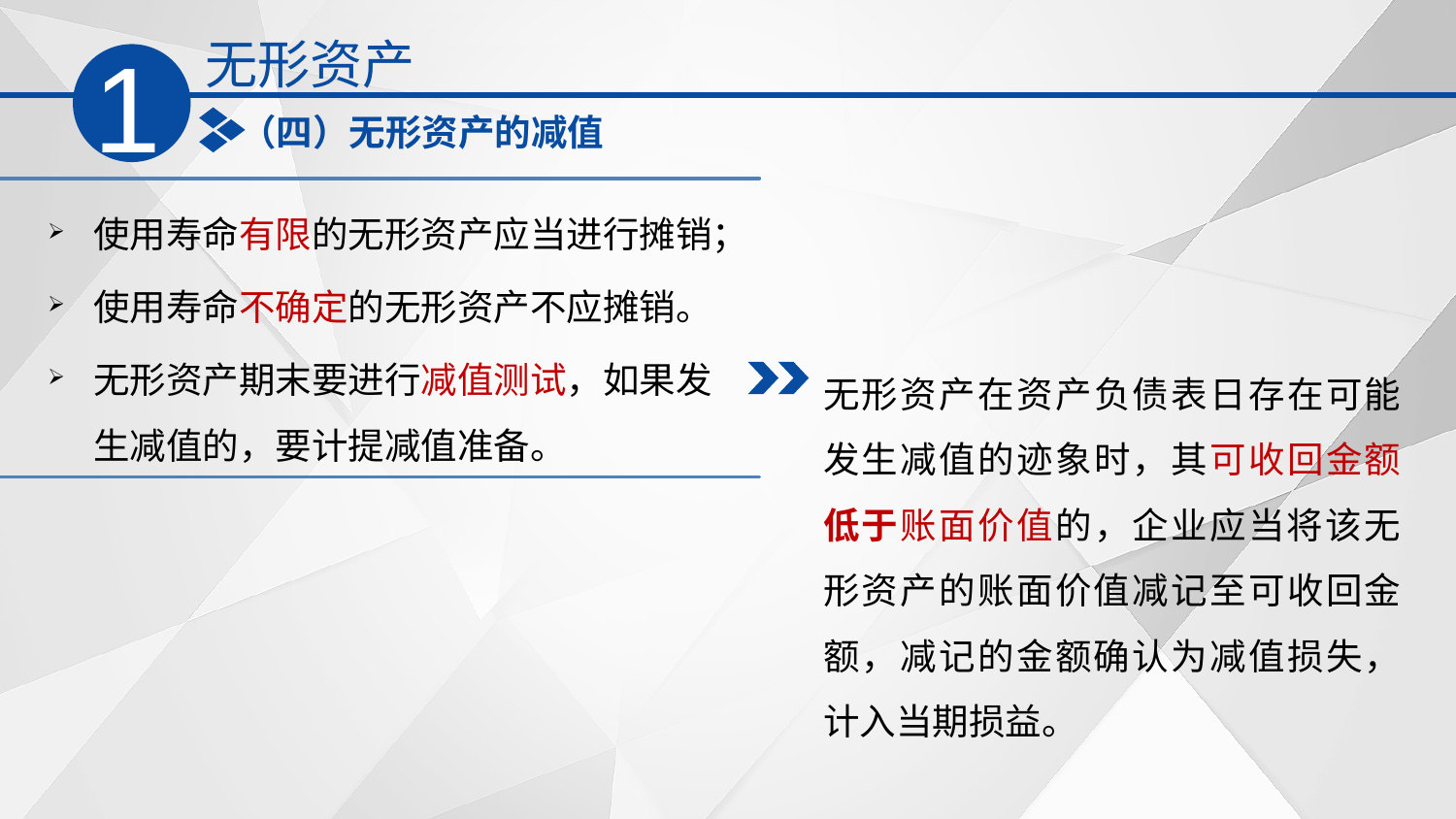

无形资产
1

（四）无形资产的减值

使用寿命有限的无形资产应当进行摊销；
使用寿命不确定的无形资产不应摊销。
无形资产期末要进行减值测试，如果发生减值的，要计提减值准备。
无形资产在资产负债表日存在可能发生减值的迹象时，其可收回金额低于账面价值的，企业应当将该无形资产的账面价值减记至可收回金额，减记的金额确认为减值损失，计入当期损益。